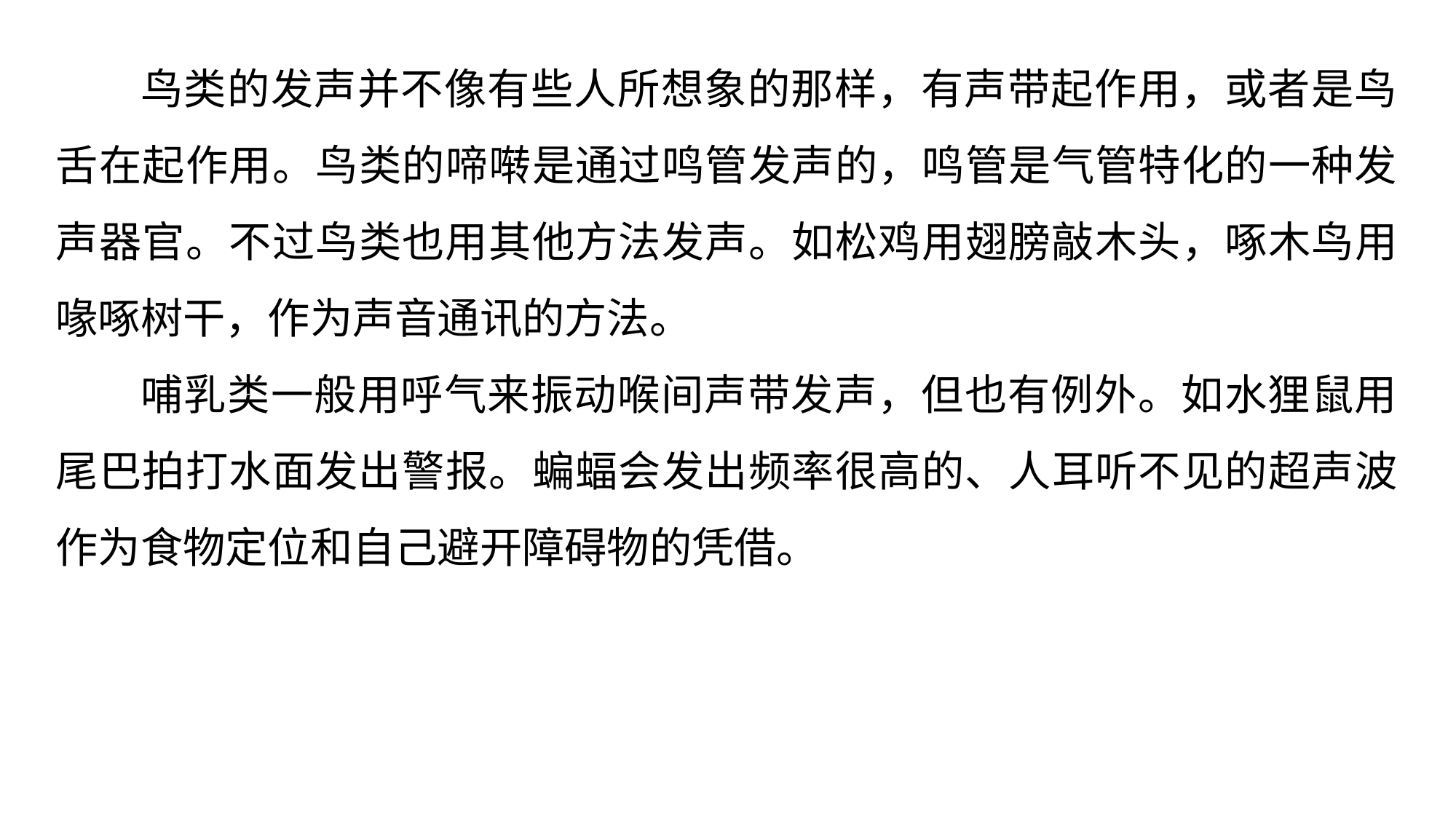

鸟类的发声并不像有些人所想象的那样，有声带起作用，或者是鸟舌在起作用。鸟类的啼啭是通过鸣管发声的，鸣管是气管特化的一种发声器官。不过鸟类也用其他方法发声。如松鸡用翅膀敲木头，啄木鸟用喙啄树干，作为声音通讯的方法。
哺乳类一般用呼气来振动喉间声带发声，但也有例外。如水狸鼠用尾巴拍打水面发出警报。蝙蝠会发出频率很高的、人耳听不见的超声波作为食物定位和自己避开障碍物的凭借。